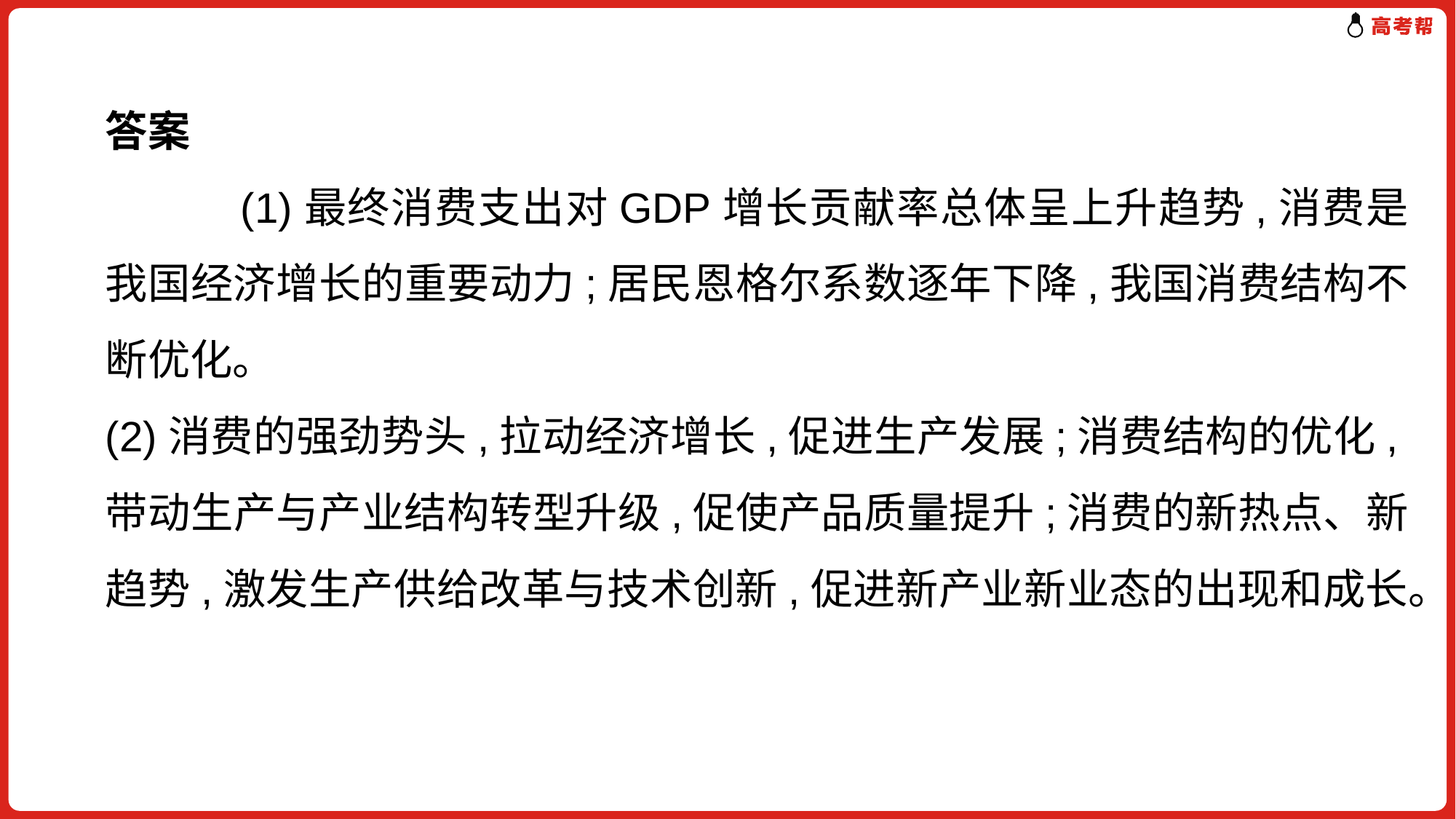

答案
	  (1)最终消费支出对GDP增长贡献率总体呈上升趋势,消费是我国经济增长的重要动力;居民恩格尔系数逐年下降,我国消费结构不断优化。
(2)消费的强劲势头,拉动经济增长,促进生产发展;消费结构的优化,带动生产与产业结构转型升级,促使产品质量提升;消费的新热点、新趋势,激发生产供给改革与技术创新,促进新产业新业态的出现和成长。